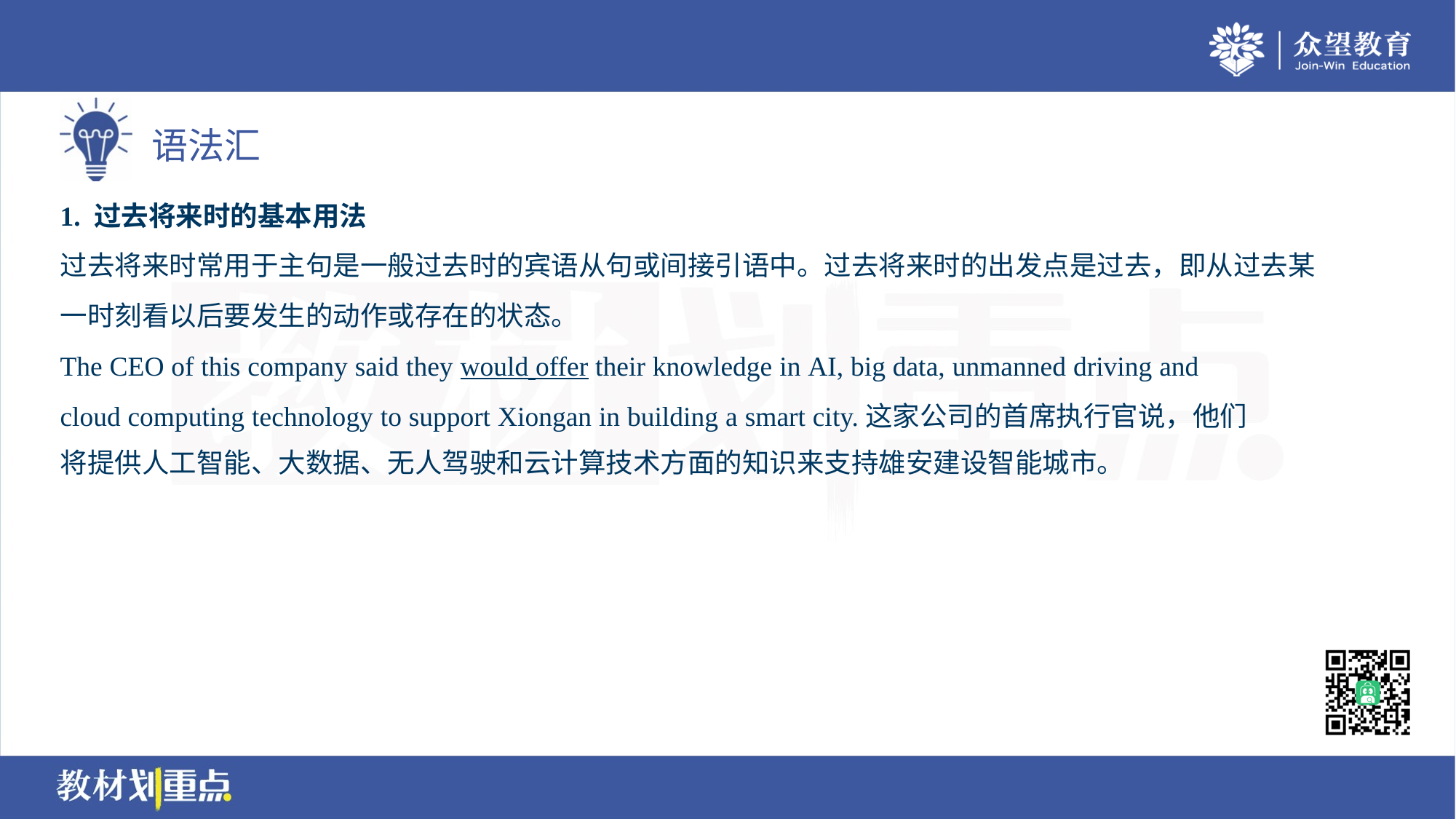

1. 过去将来时的基本用法
过去将来时常用于主句是一般过去时的宾语从句或间接引语中。过去将来时的出发点是过去，即从过去某
一时刻看以后要发生的动作或存在的状态。
The CEO of this company said they would offer their knowledge in AI, big data, unmanned driving and
cloud computing technology to support Xiongan in building a smart city.这家公司的首席执行官说，他们
将提供人工智能、大数据、无人驾驶和云计算技术方面的知识来支持雄安建设智能城市。